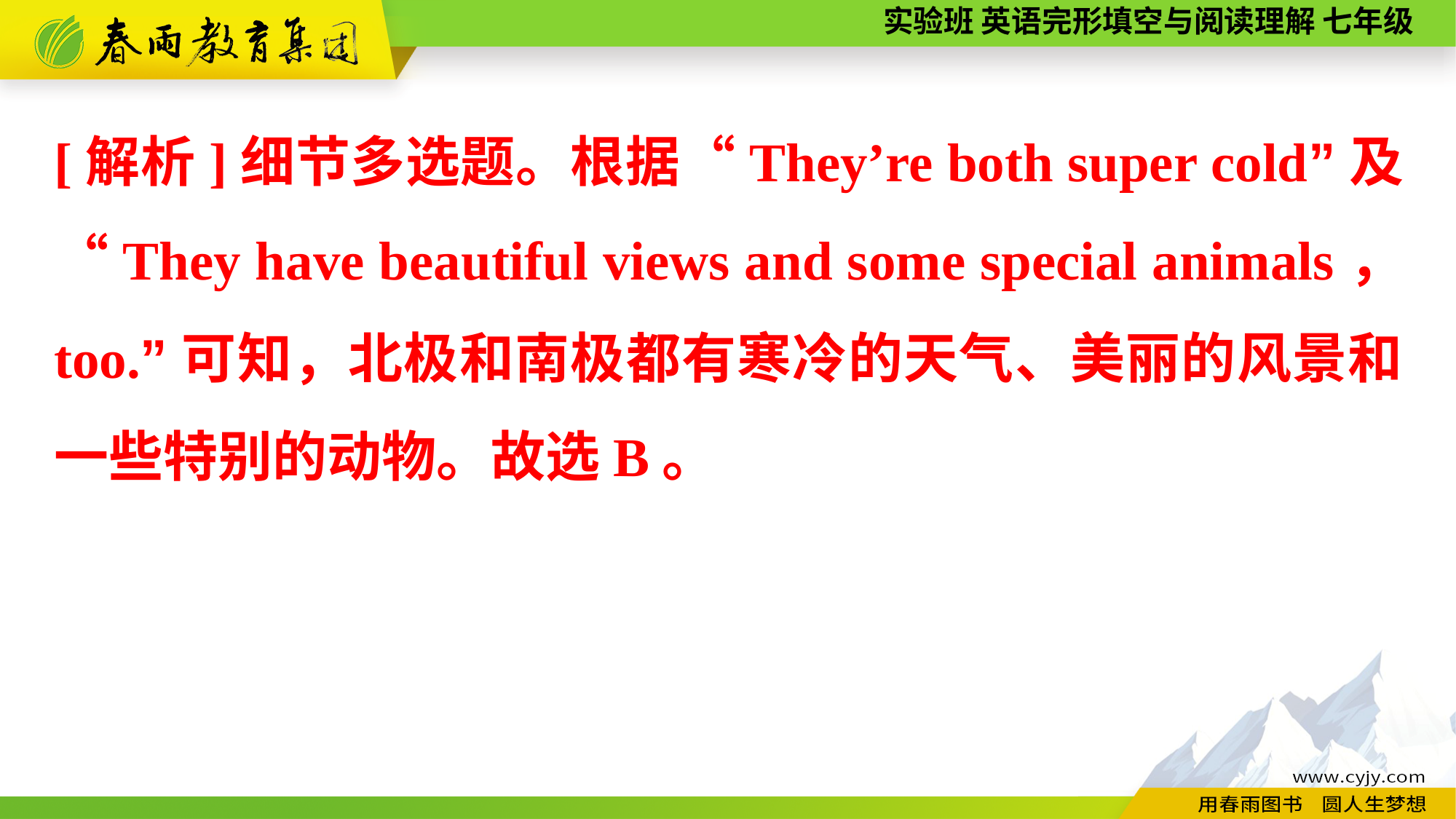

[解析]细节多选题。根据“They’re both super cold”及“They have beautiful views and some special animals， too.”可知，北极和南极都有寒冷的天气、美丽的风景和一些特别的动物。故选B。